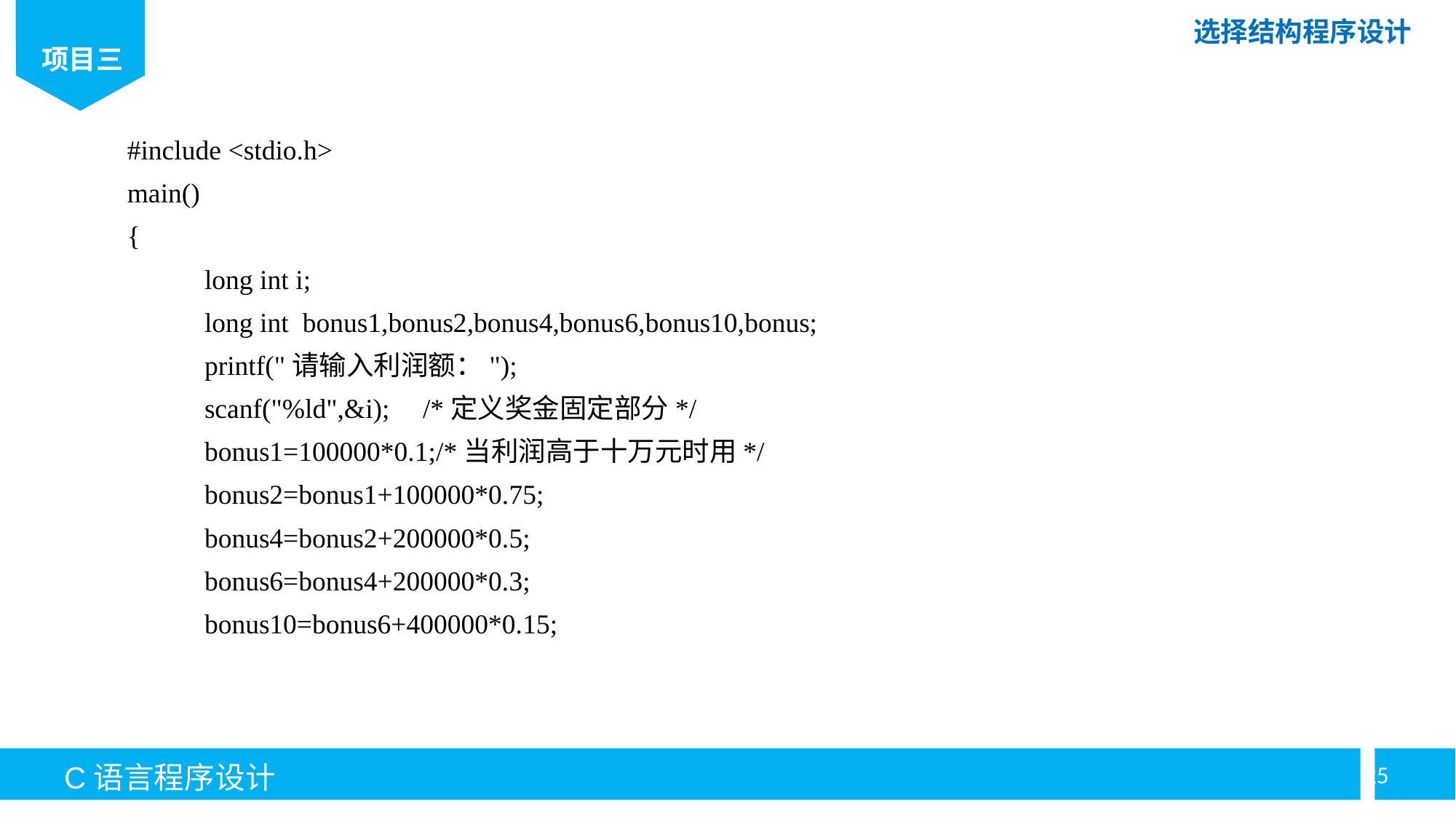

#include <stdio.h>
main()
{
	long int i;
	long int  bonus1,bonus2,bonus4,bonus6,bonus10,bonus;
	printf("请输入利润额：");
	scanf("%ld",&i); 	/*定义奖金固定部分*/
	bonus1=100000*0.1;/*当利润高于十万元时用*/
	bonus2=bonus1+100000*0.75;
	bonus4=bonus2+200000*0.5;
	bonus6=bonus4+200000*0.3;
	bonus10=bonus6+400000*0.15;